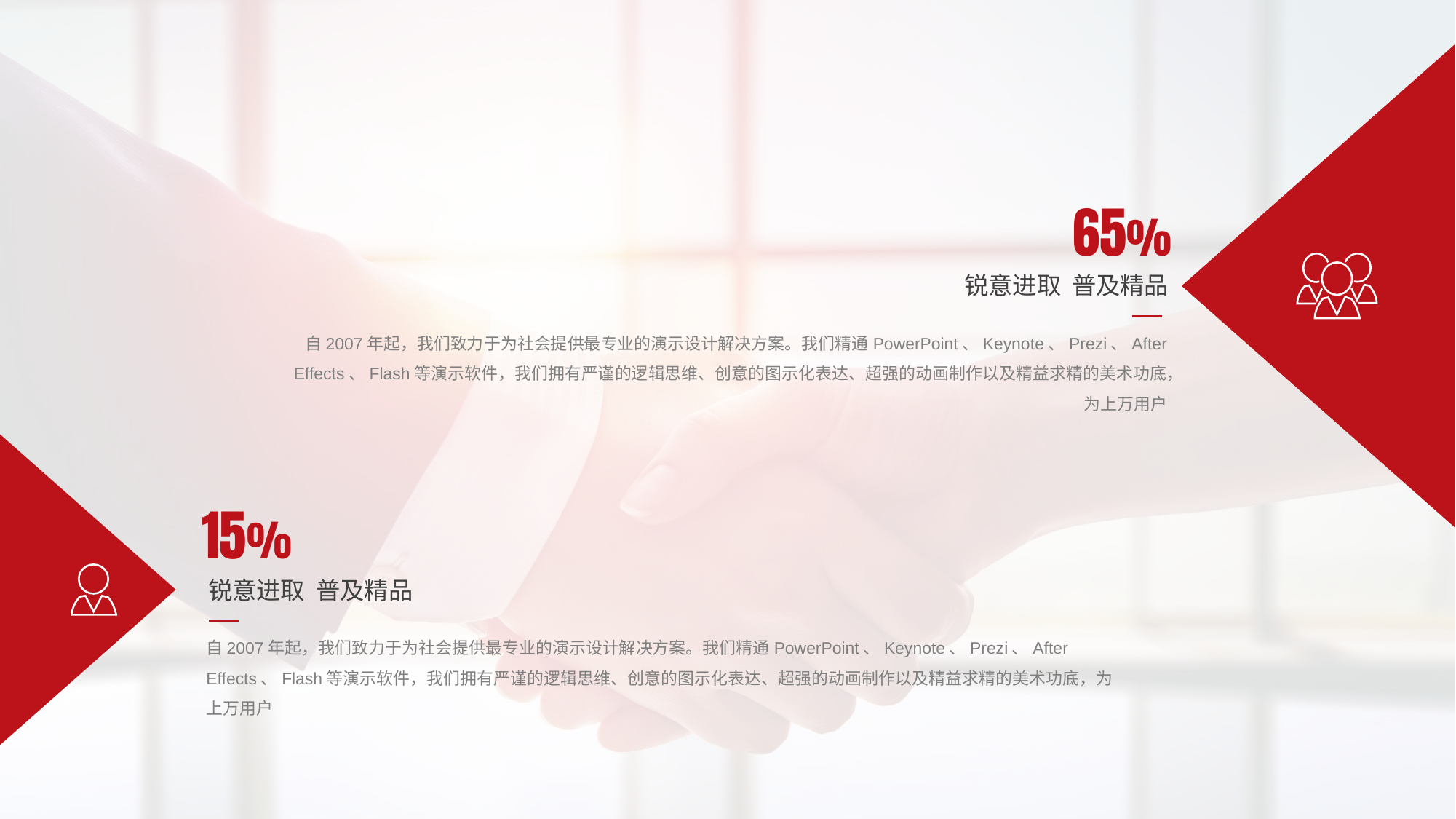

65%
锐意进取  普及精品

自2007年起，我们致力于为社会提供最专业的演示设计解决方案。我们精通PowerPoint、Keynote、Prezi、After Effects、Flash等演示软件，我们拥有严谨的逻辑思维、创意的图示化表达、超强的动画制作以及精益求精的美术功底，为上万用户
15%

锐意进取  普及精品

自2007年起，我们致力于为社会提供最专业的演示设计解决方案。我们精通PowerPoint、Keynote、Prezi、After Effects、Flash等演示软件，我们拥有严谨的逻辑思维、创意的图示化表达、超强的动画制作以及精益求精的美术功底，为上万用户